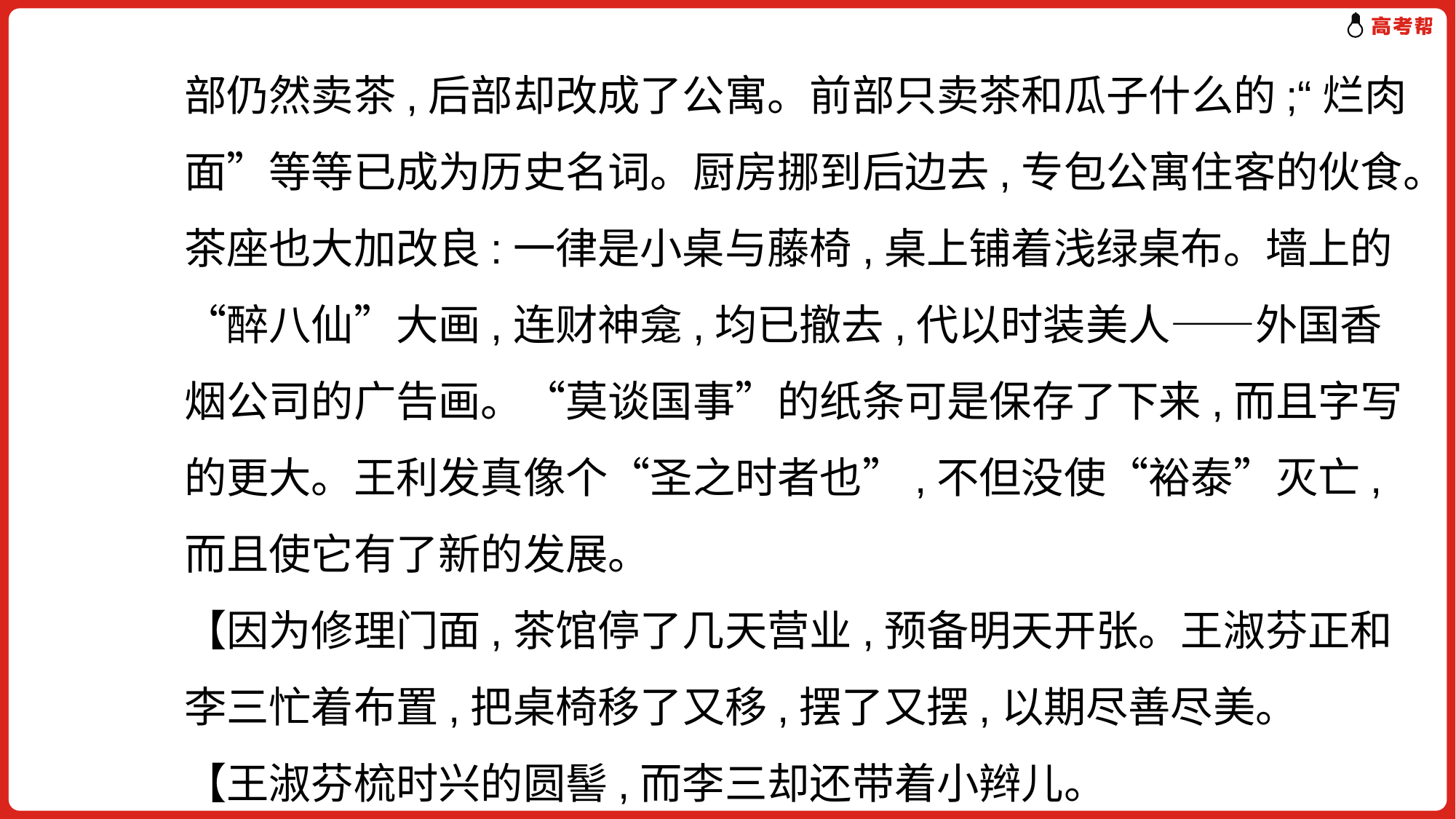

部仍然卖茶,后部却改成了公寓。前部只卖茶和瓜子什么的;“烂肉面”等等已成为历史名词。厨房挪到后边去,专包公寓住客的伙食。茶座也大加改良:一律是小桌与藤椅,桌上铺着浅绿桌布。墙上的“醉八仙”大画,连财神龛,均已撤去,代以时装美人——外国香烟公司的广告画。“莫谈国事”的纸条可是保存了下来,而且字写的更大。王利发真像个“圣之时者也”,不但没使“裕泰”灭亡,而且使它有了新的发展。
【因为修理门面,茶馆停了几天营业,预备明天开张。王淑芬正和李三忙着布置,把桌椅移了又移,摆了又摆,以期尽善尽美。
【王淑芬梳时兴的圆髻,而李三却还带着小辫儿。